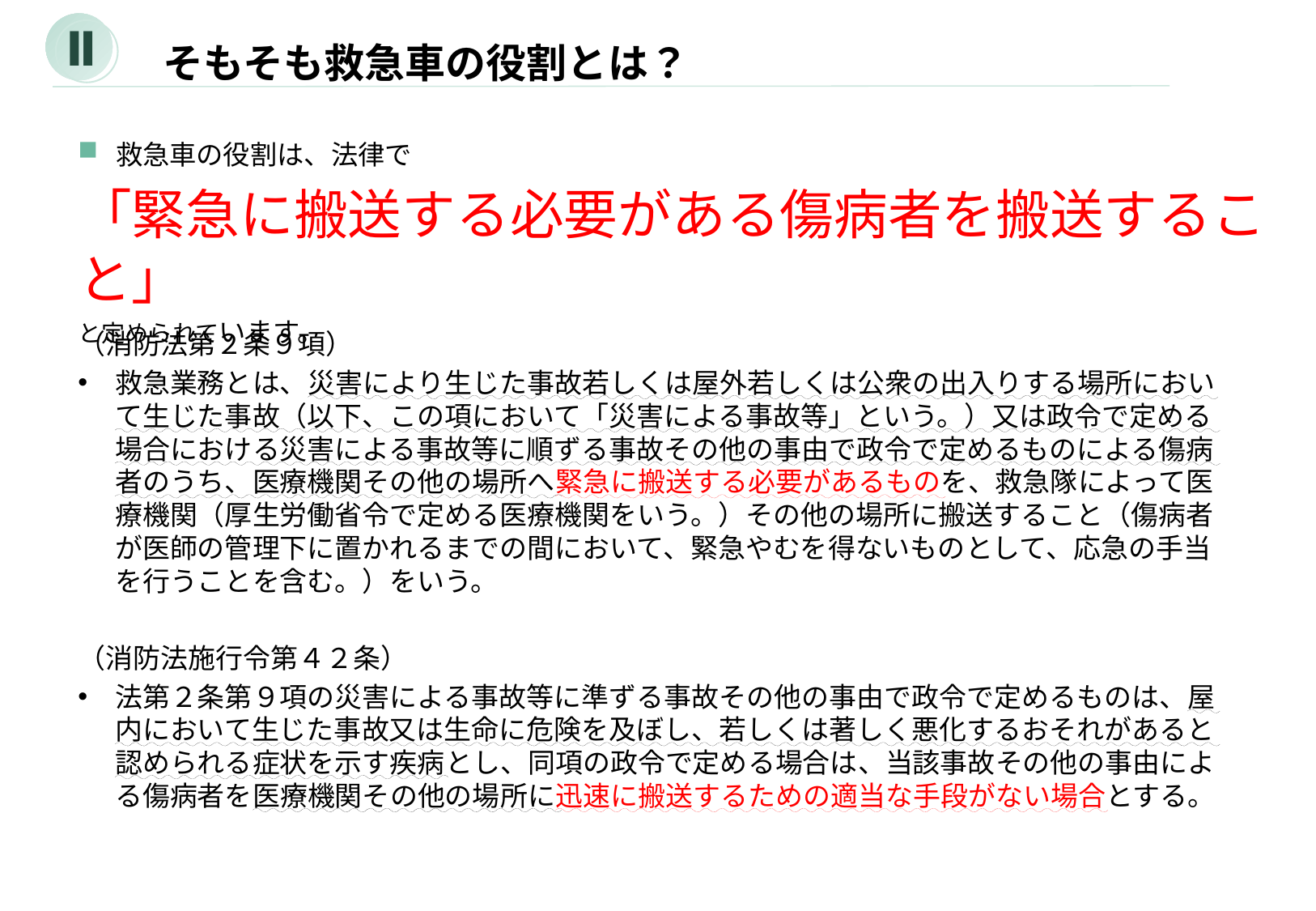

Ⅱ

　　　そもそも救急車の役割とは？
救急車の役割は、法律で
「緊急に搬送する必要がある傷病者を搬送すること」
と定められています。
（消防法第２条９項）
救急業務とは、災害により生じた事故若しくは屋外若しくは公衆の出入りする場所において生じた事故（以下、この項において「災害による事故等」という。）又は政令で定める場合における災害による事故等に順ずる事故その他の事由で政令で定めるものによる傷病者のうち、医療機関その他の場所へ緊急に搬送する必要があるものを、救急隊によって医療機関（厚生労働省令で定める医療機関をいう。）その他の場所に搬送すること（傷病者が医師の管理下に置かれるまでの間において、緊急やむを得ないものとして、応急の手当を行うことを含む。）をいう。

（消防法施行令第４２条）
法第２条第９項の災害による事故等に準ずる事故その他の事由で政令で定めるものは、屋内において生じた事故又は生命に危険を及ぼし、若しくは著しく悪化するおそれがあると認められる症状を示す疾病とし、同項の政令で定める場合は、当該事故その他の事由による傷病者を医療機関その他の場所に迅速に搬送するための適当な手段がない場合とする。